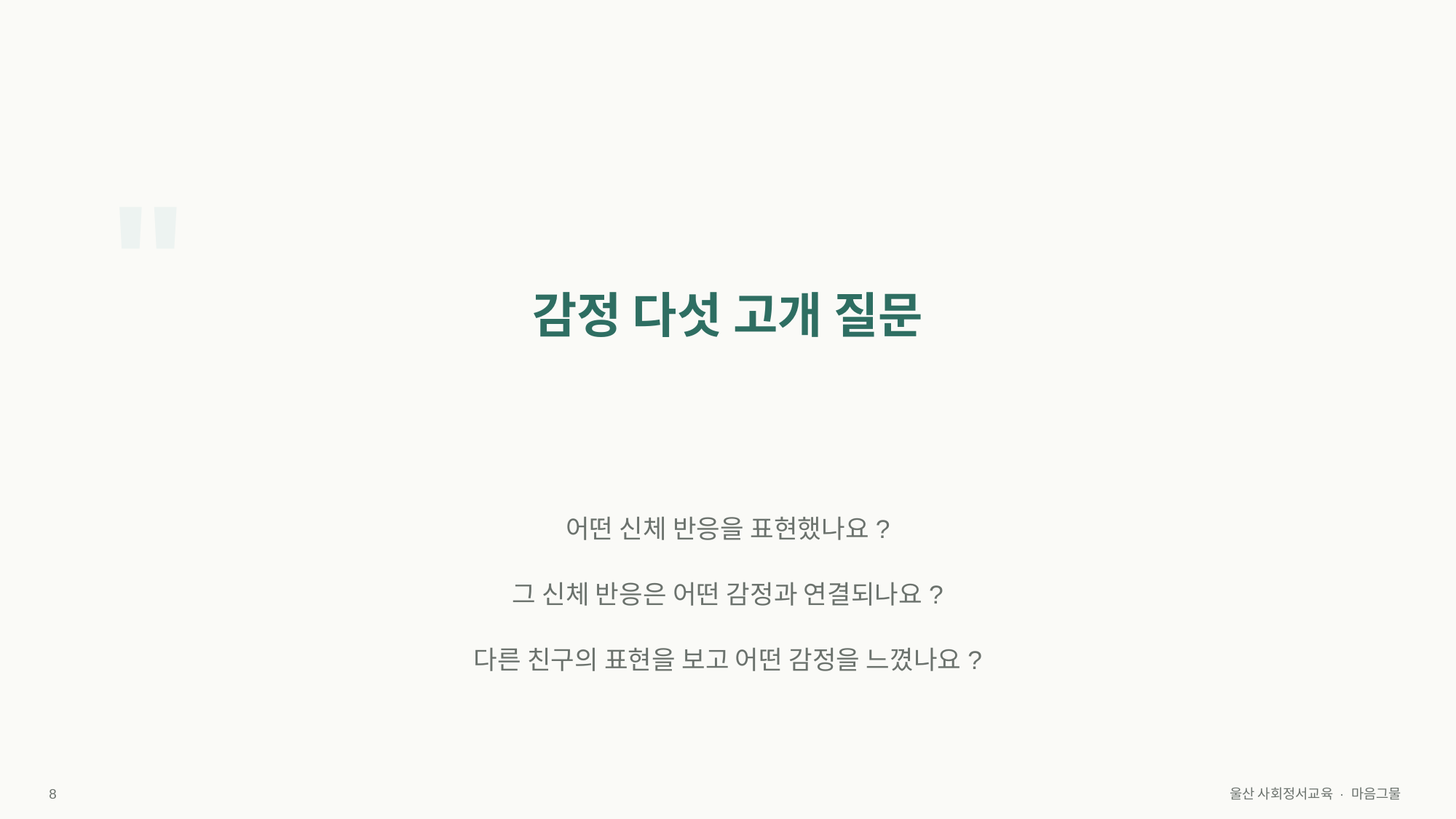

"
감정 다섯 고개 질문
어떤 신체 반응을 표현했나요?
그 신체 반응은 어떤 감정과 연결되나요?
다른 친구의 표현을 보고 어떤 감정을 느꼈나요?
8
울산 사회정서교육 · 마음그물